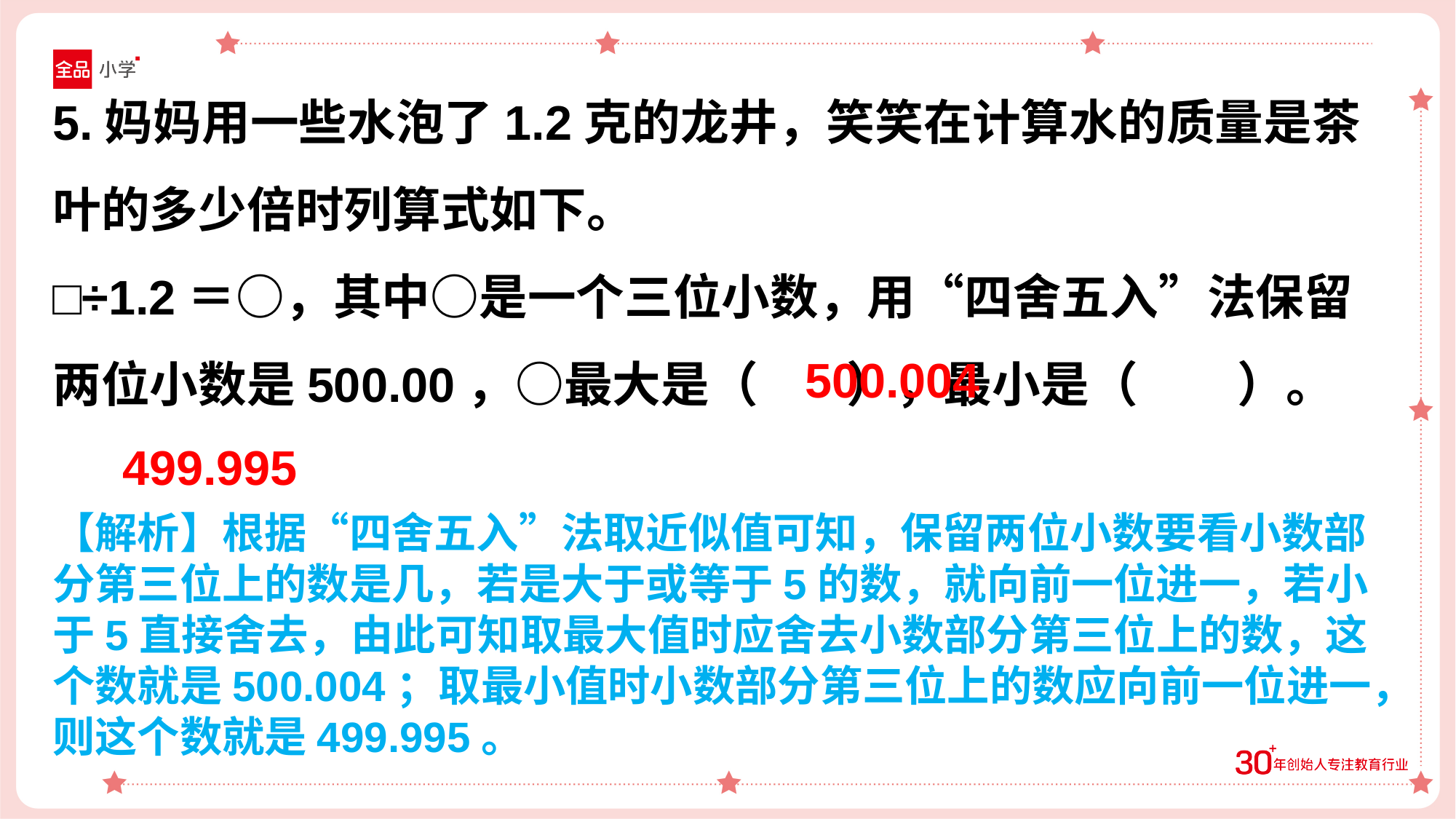

5.妈妈用一些水泡了1.2克的龙井，笑笑在计算水的质量是茶叶的多少倍时列算式如下。
□÷1.2＝○，其中○是一个三位小数，用“四舍五入”法保留两位小数是500.00，○最大是（        ），最小是（         ）。
500.004
499.995
【解析】根据“四舍五入”法取近似值可知，保留两位小数要看小数部分第三位上的数是几，若是大于或等于5的数，就向前一位进一，若小于5直接舍去，由此可知取最大值时应舍去小数部分第三位上的数，这个数就是500.004；取最小值时小数部分第三位上的数应向前一位进一，则这个数就是499.995。